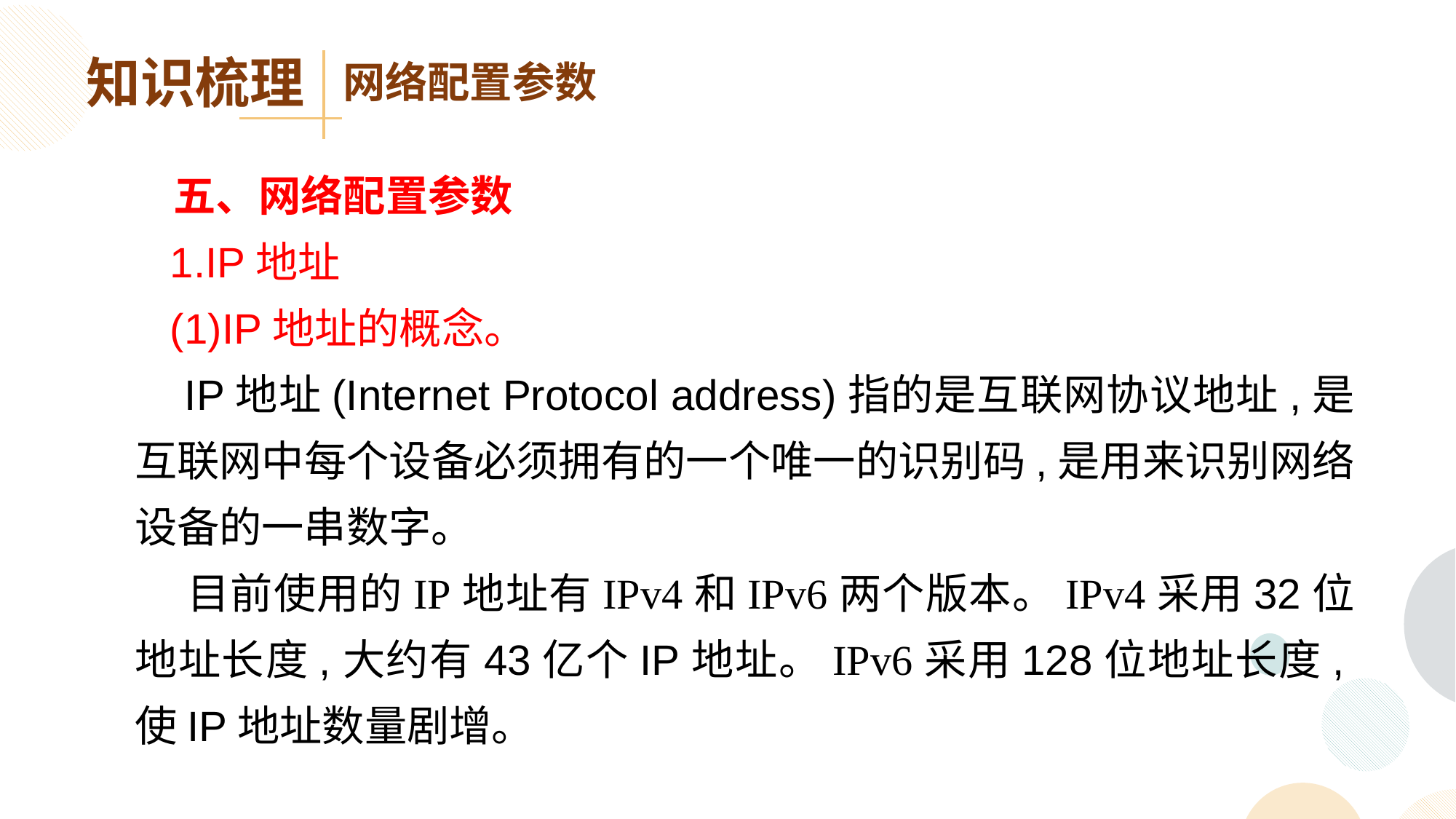

知识梳理
网络配置参数
   五、网络配置参数
   1.IP地址
   (1)IP地址的概念。
    IP地址(Internet Protocol address)指的是互联网协议地址,是互联网中每个设备必须拥有的一个唯一的识别码,是用来识别网络设备的一串数字。
    目前使用的IP地址有IPv4和IPv6两个版本。IPv4采用32位地址长度,大约有43亿个IP地址。IPv6采用128位地址长度,使IP地址数量剧增。